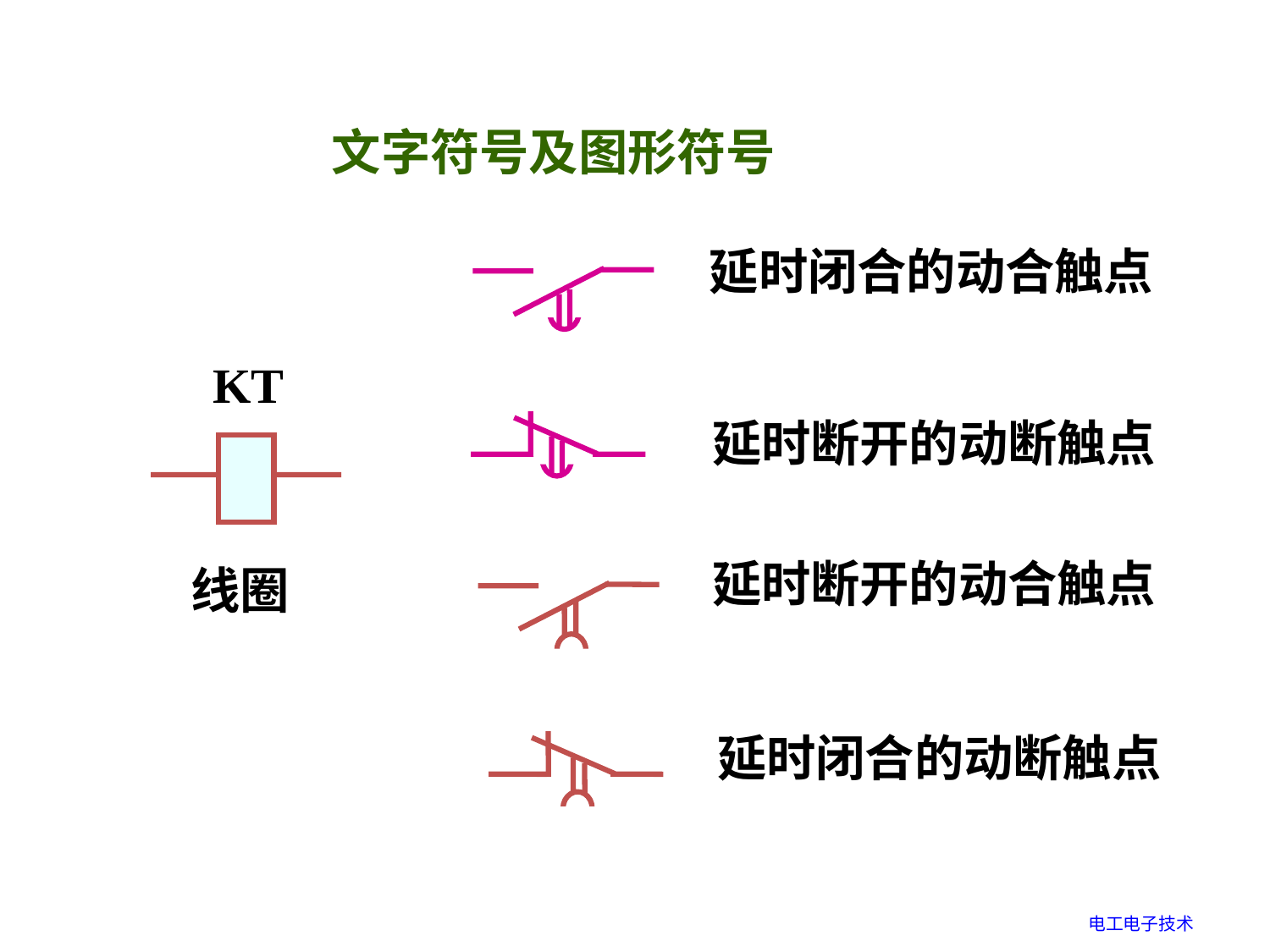

文字符号及图形符号
延时闭合的动合触点

KT

线圈
延时断开的动断触点

延时断开的动合触点

延时闭合的动断触点

电工电子技术